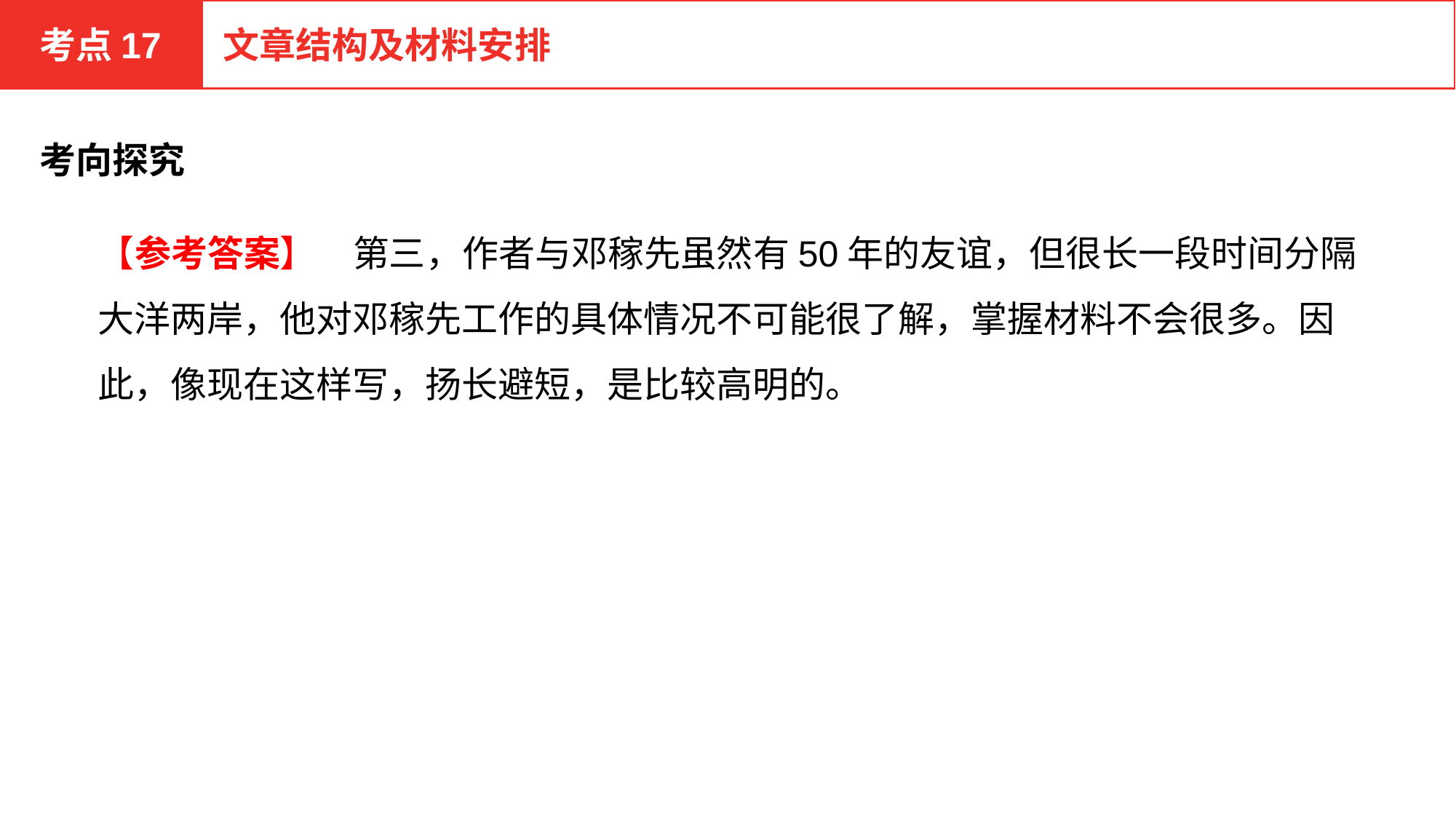

考点17
文章结构及材料安排
考向探究

【参考答案】　第三，作者与邓稼先虽然有50年的友谊，但很长一段时间分隔大洋两岸，他对邓稼先工作的具体情况不可能很了解，掌握材料不会很多。因此，像现在这样写，扬长避短，是比较高明的。